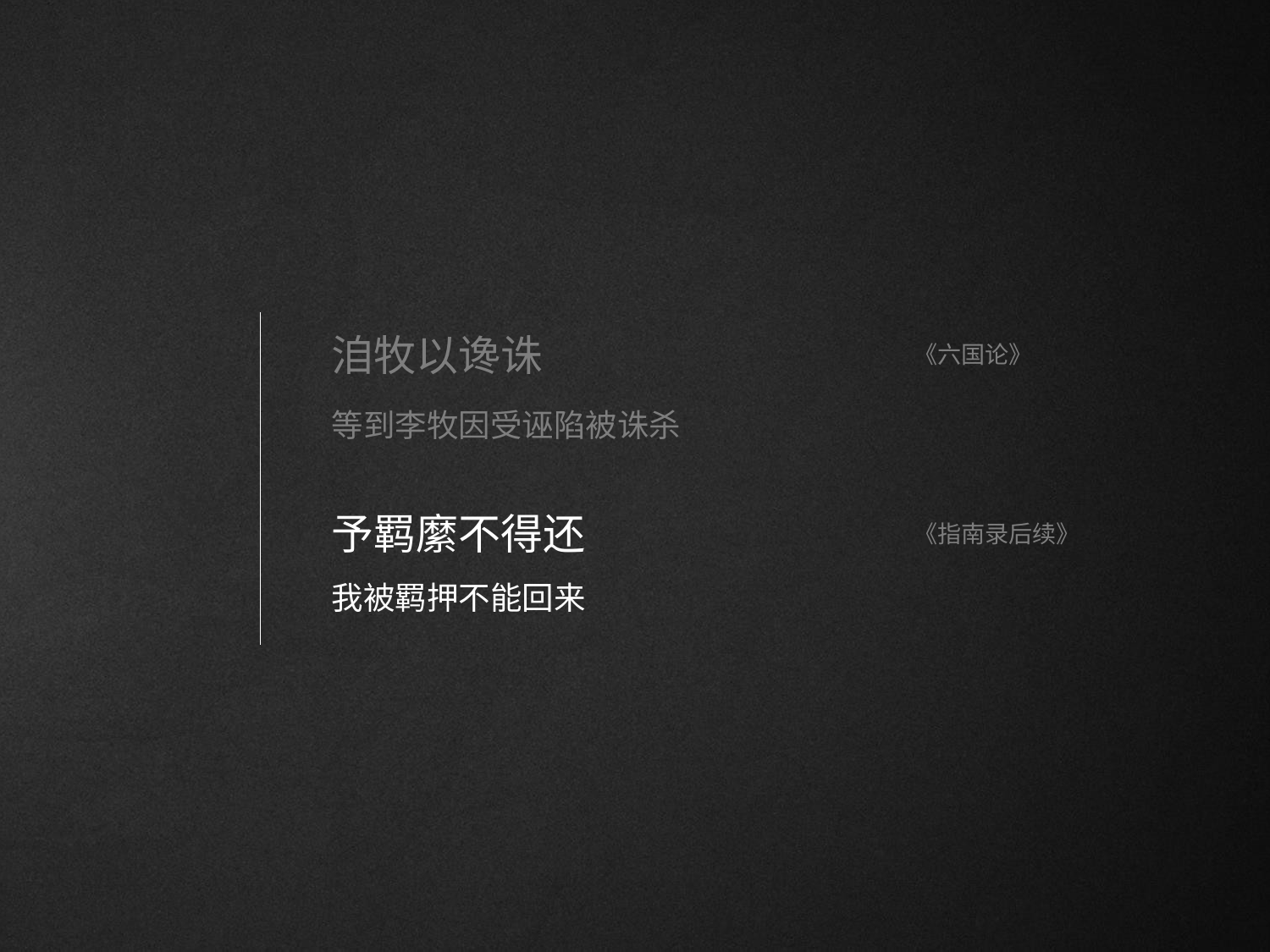

# 洎牧以谗诛
《六国论》
等到李牧因受诬陷被诛杀
予羁縻不得还
我被羁押不能回来
《指南录后续》